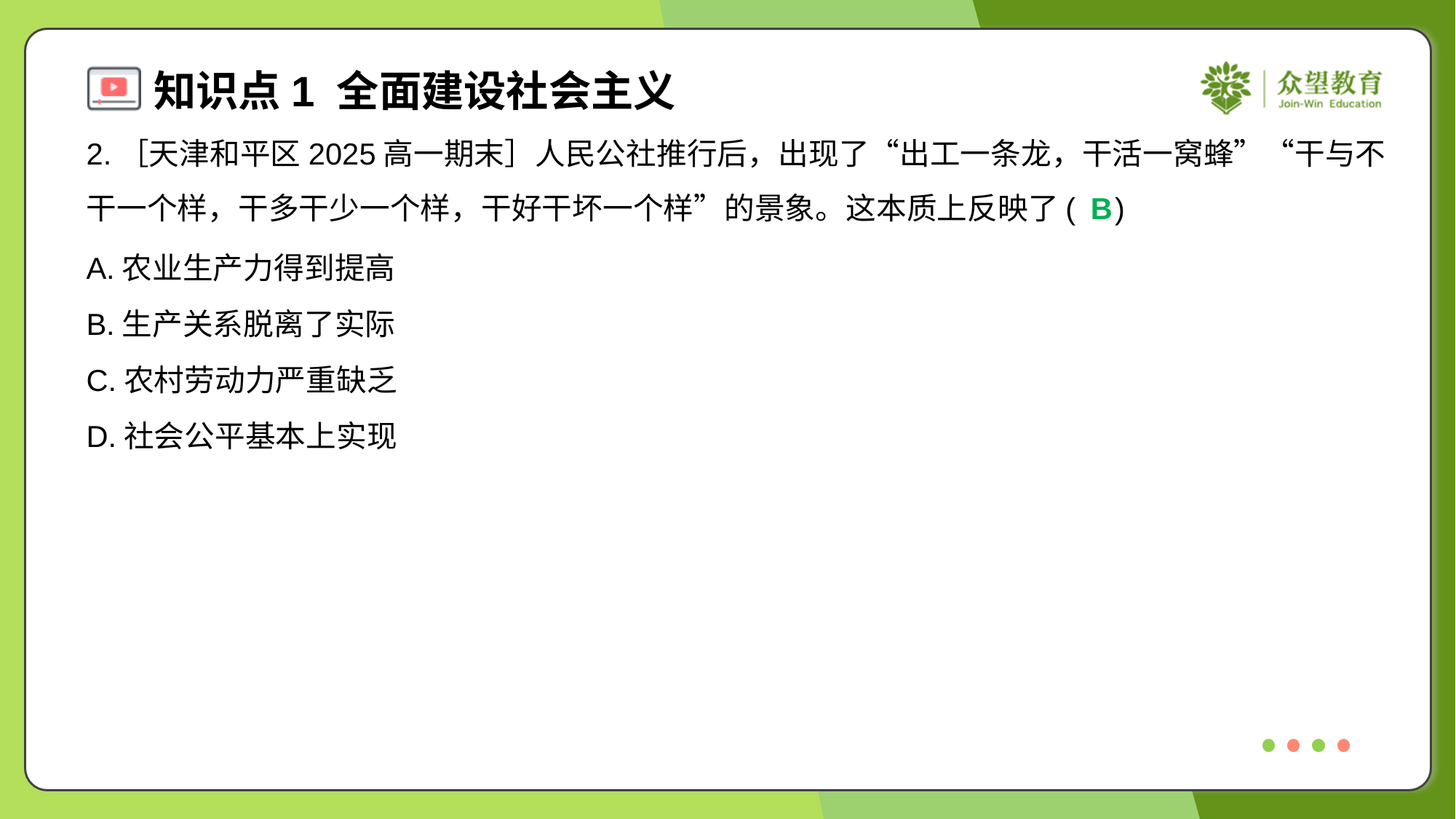

2.［天津和平区2025高一期末］人民公社推行后，出现了“出工一条龙，干活一窝蜂”“干与不
干一个样，干多干少一个样，干好干坏一个样”的景象。这本质上反映了(     )
B
A.农业生产力得到提高
B.生产关系脱离了实际
C.农村劳动力严重缺乏
D.社会公平基本上实现